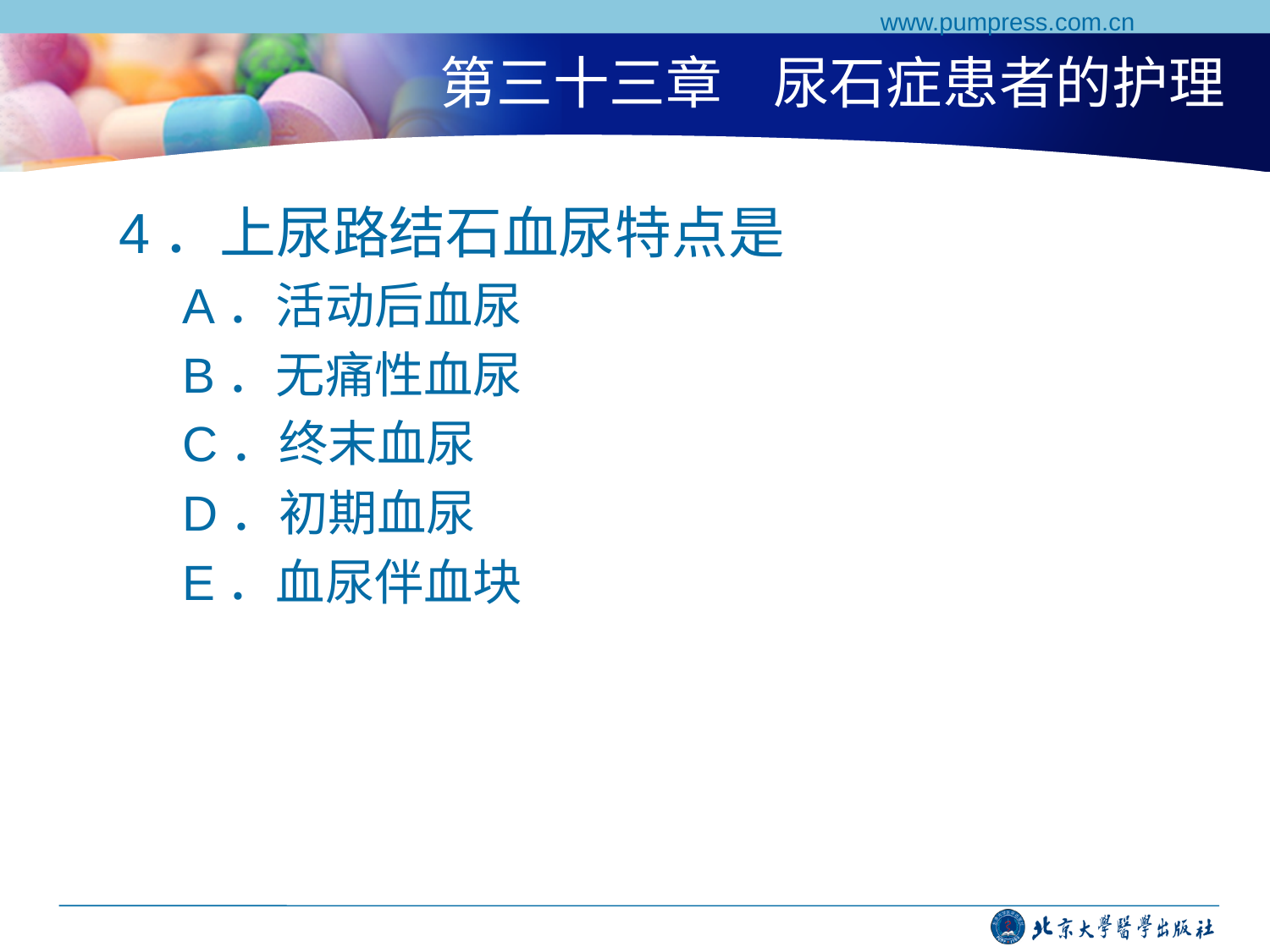

www.pumpress.com.cn
# 第三十三章    尿石症患者的护理
4．上尿路结石血尿特点是
A．活动后血尿
B．无痛性血尿
C．终末血尿
D．初期血尿
E．血尿伴血块